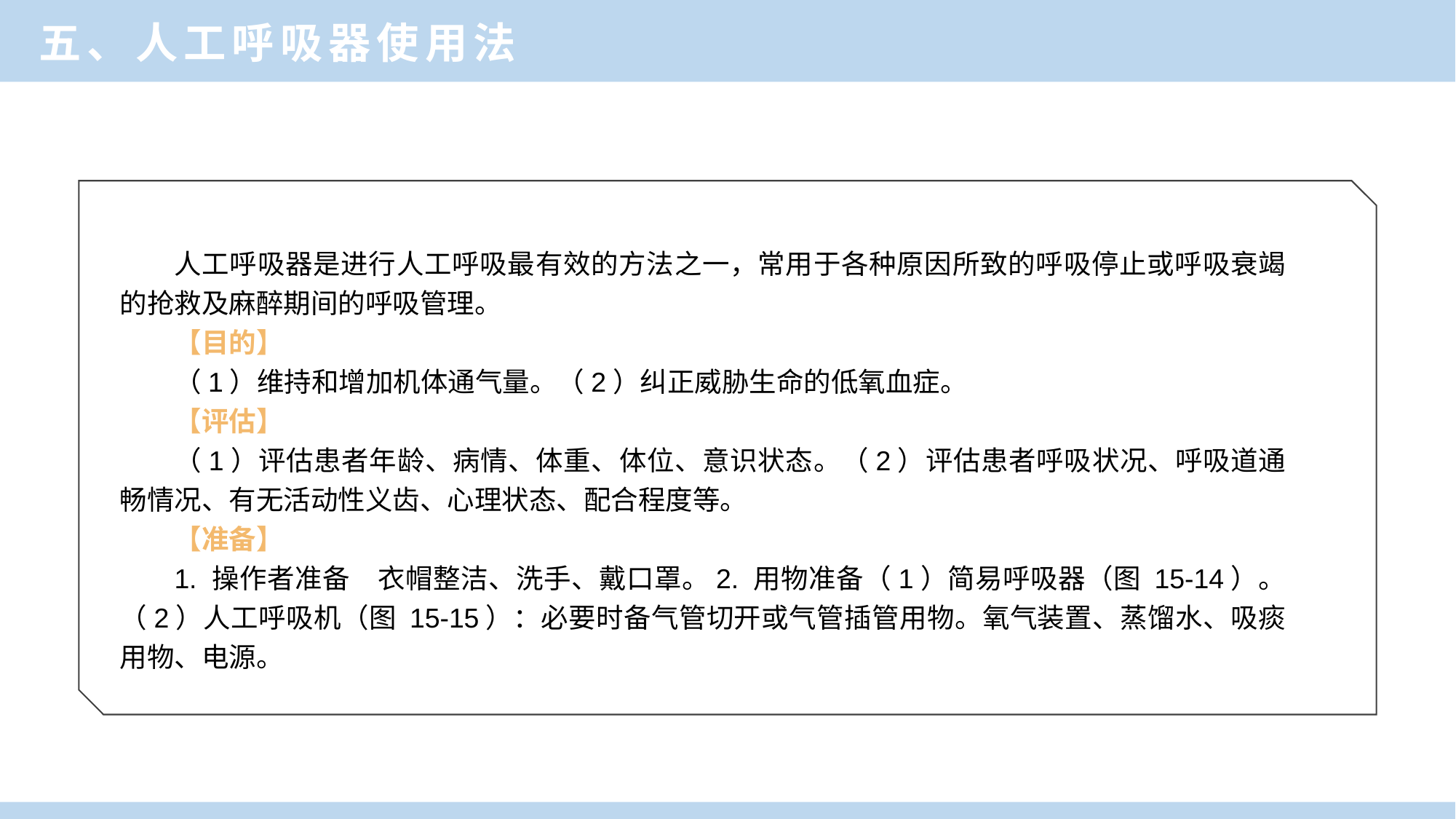

五、人工呼吸器使用法

人工呼吸器是进行人工呼吸最有效的方法之一，常用于各种原因所致的呼吸停止或呼吸衰竭的抢救及麻醉期间的呼吸管理。
【目的】
（1）维持和增加机体通气量。（2）纠正威胁生命的低氧血症。
【评估】
（1）评估患者年龄、病情、体重、体位、意识状态。（2）评估患者呼吸状况、呼吸道通畅情况、有无活动性义齿、心理状态、配合程度等。
【准备】
1. 操作者准备　衣帽整洁、洗手、戴口罩。2. 用物准备（1）简易呼吸器（图 15-14）。（2）人工呼吸机（图 15-15）：必要时备气管切开或气管插管用物。氧气装置、蒸馏水、吸痰用物、电源。